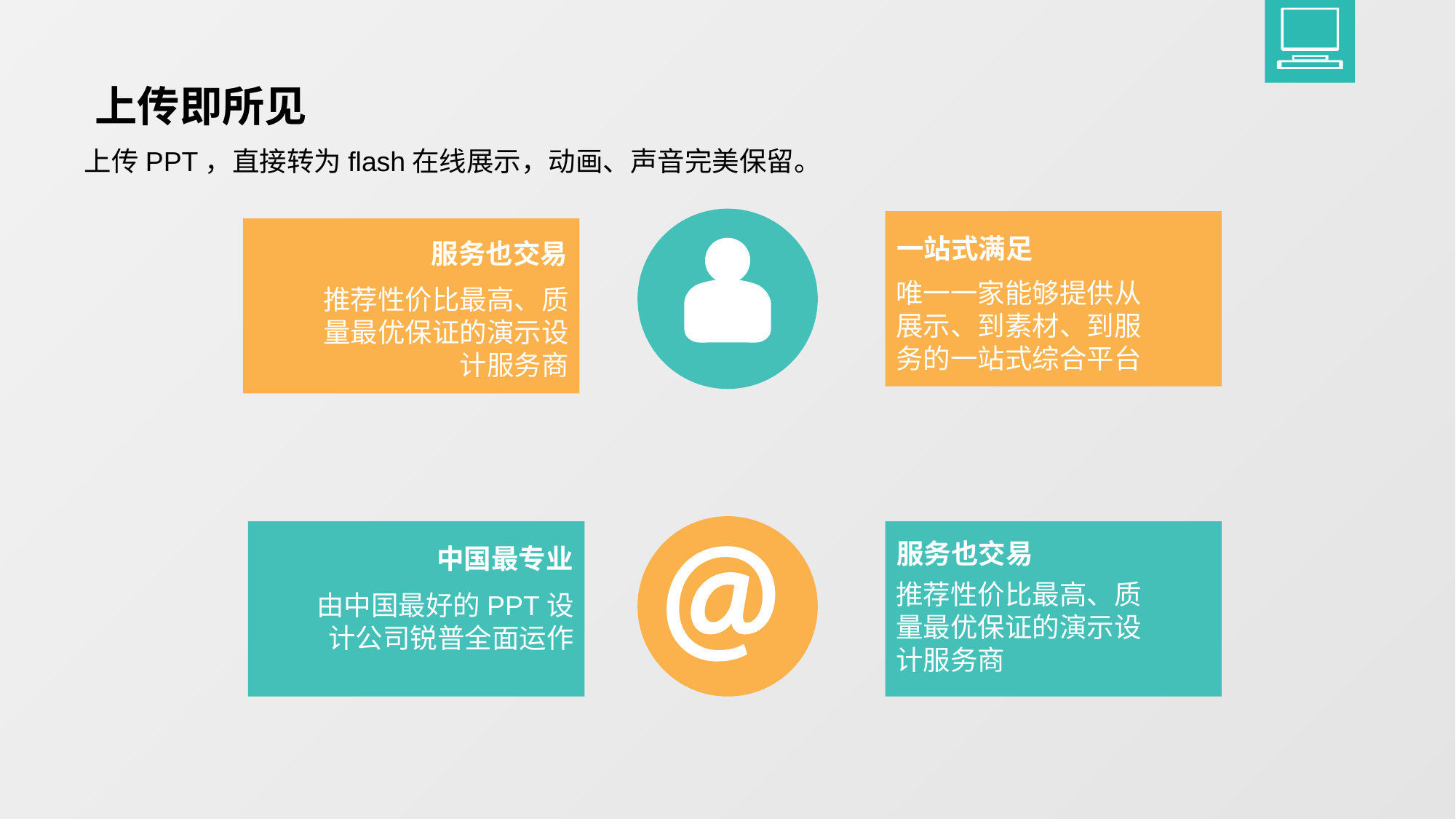

上传即所见
上传PPT，直接转为flash在线展示，动画、声音完美保留。

一站式满足
唯一一家能够提供从展示、到素材、到服务的一站式综合平台

服务也交易
推荐性价比最高、质量最优保证的演示设计服务商

中国最专业
由中国最好的PPT设计公司锐普全面运作

服务也交易
推荐性价比最高、质量最优保证的演示设计服务商